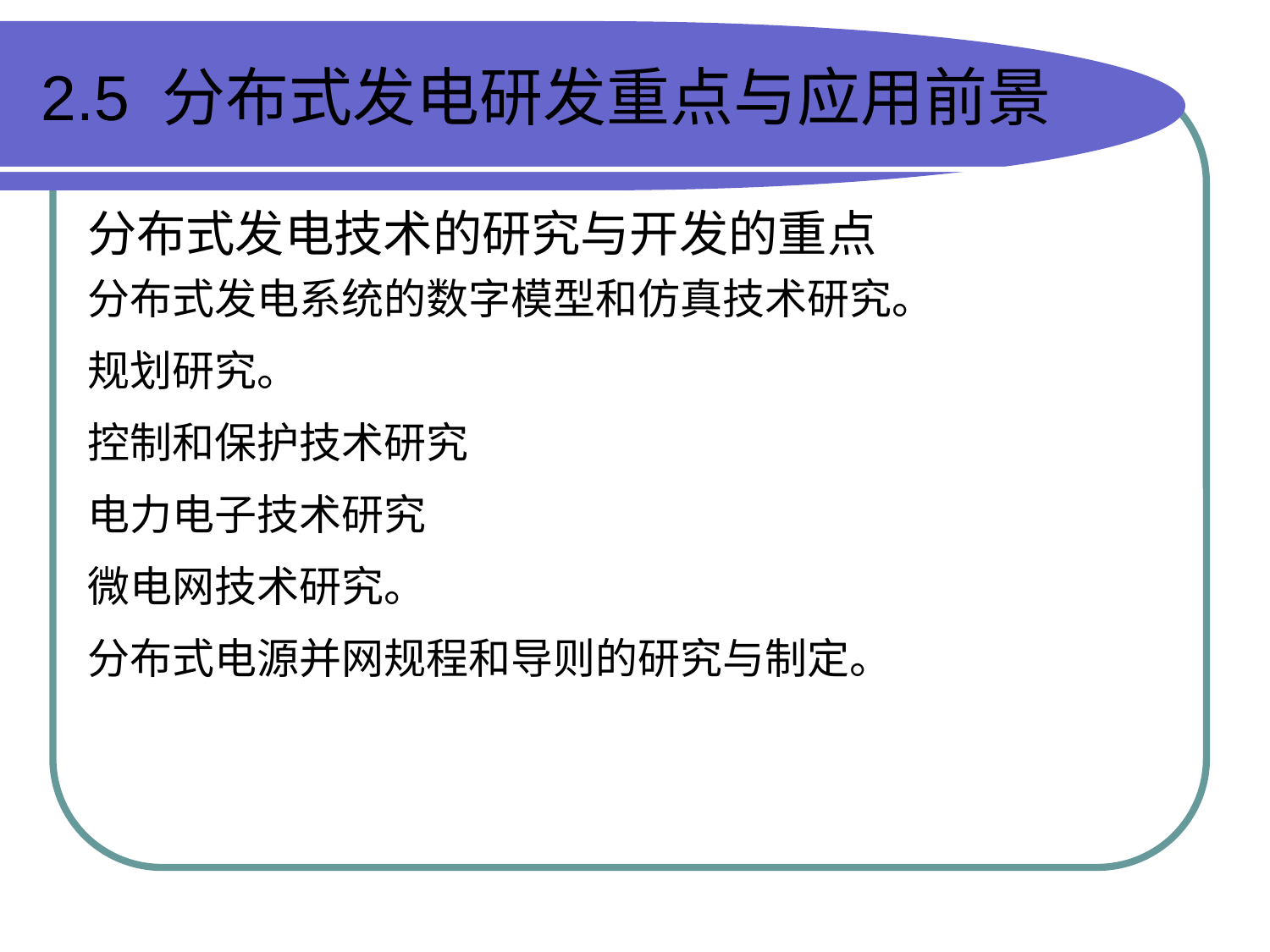

# 2.5 分布式发电研发重点与应用前景
分布式发电技术的研究与开发的重点
分布式发电系统的数字模型和仿真技术研究。
规划研究。
控制和保护技术研究
电力电子技术研究
微电网技术研究。
分布式电源并网规程和导则的研究与制定。
27